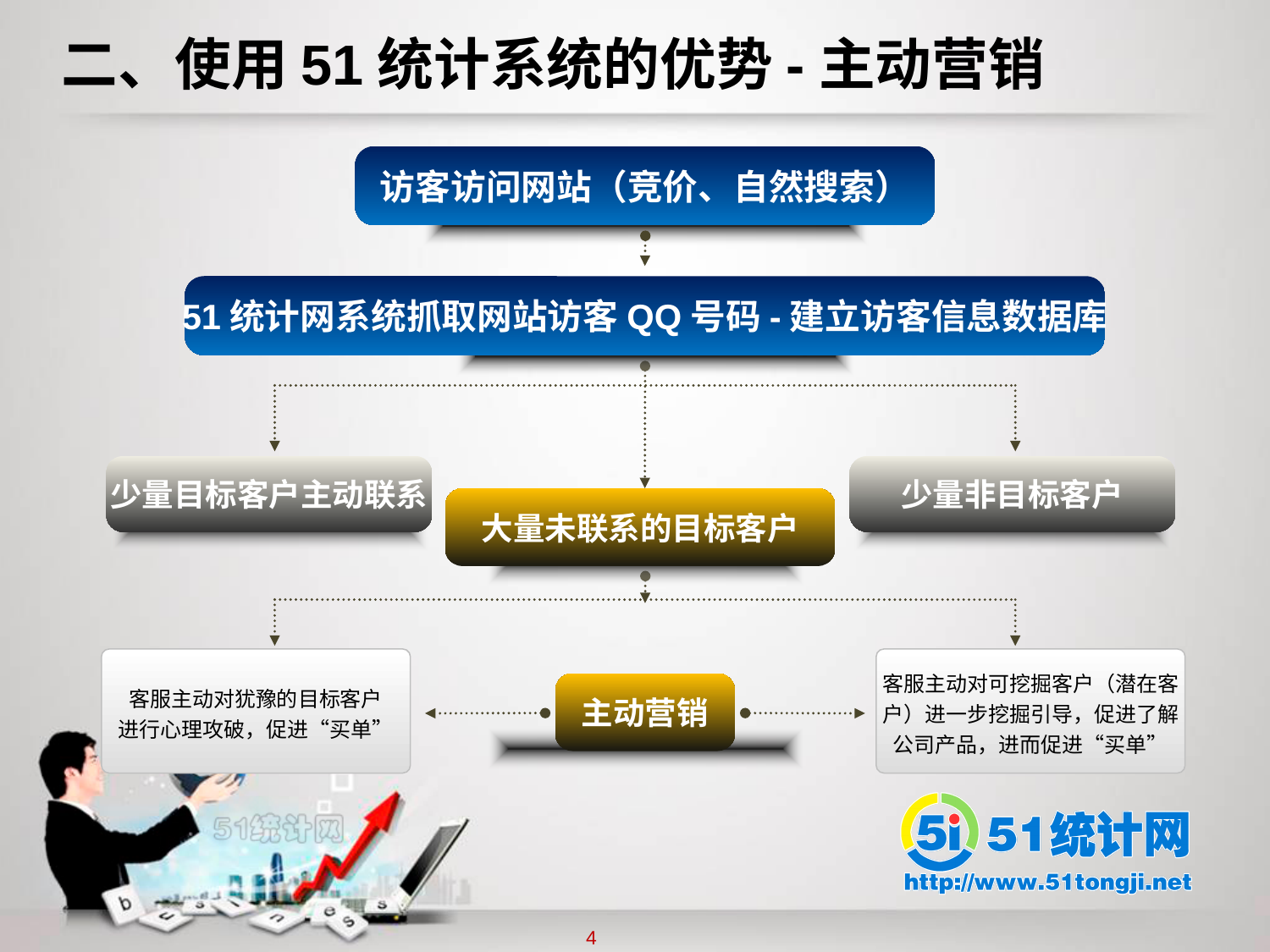

二、使用51统计系统的优势-主动营销
访客访问网站（竞价、自然搜索）
双击添加标题文字

51统计网系统抓取网站访客QQ号码-建立访客信息数据库
双击添加标题文字

少量目标客户主动联系
少量非目标客户

大量未联系的目标客户

客服主动对犹豫的目标客户
进行心理攻破，促进“买单”
客服主动对可挖掘客户（潜在客
户）进一步挖掘引导，促进了解
公司产品，进而促进“买单”
主动营销